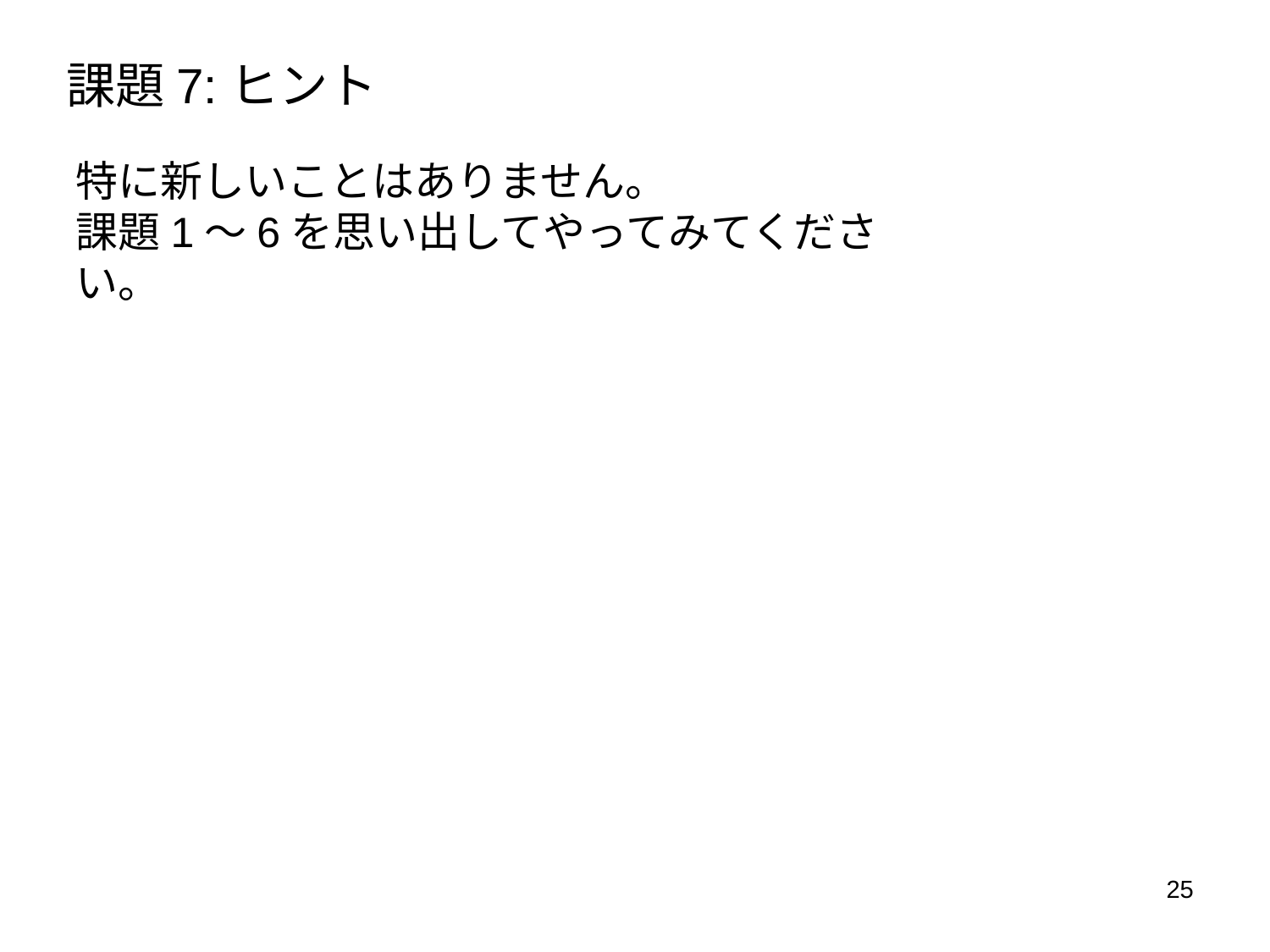

# 課題7:ヒント
特に新しいことはありません。
課題1～6を思い出してやってみてください。
25